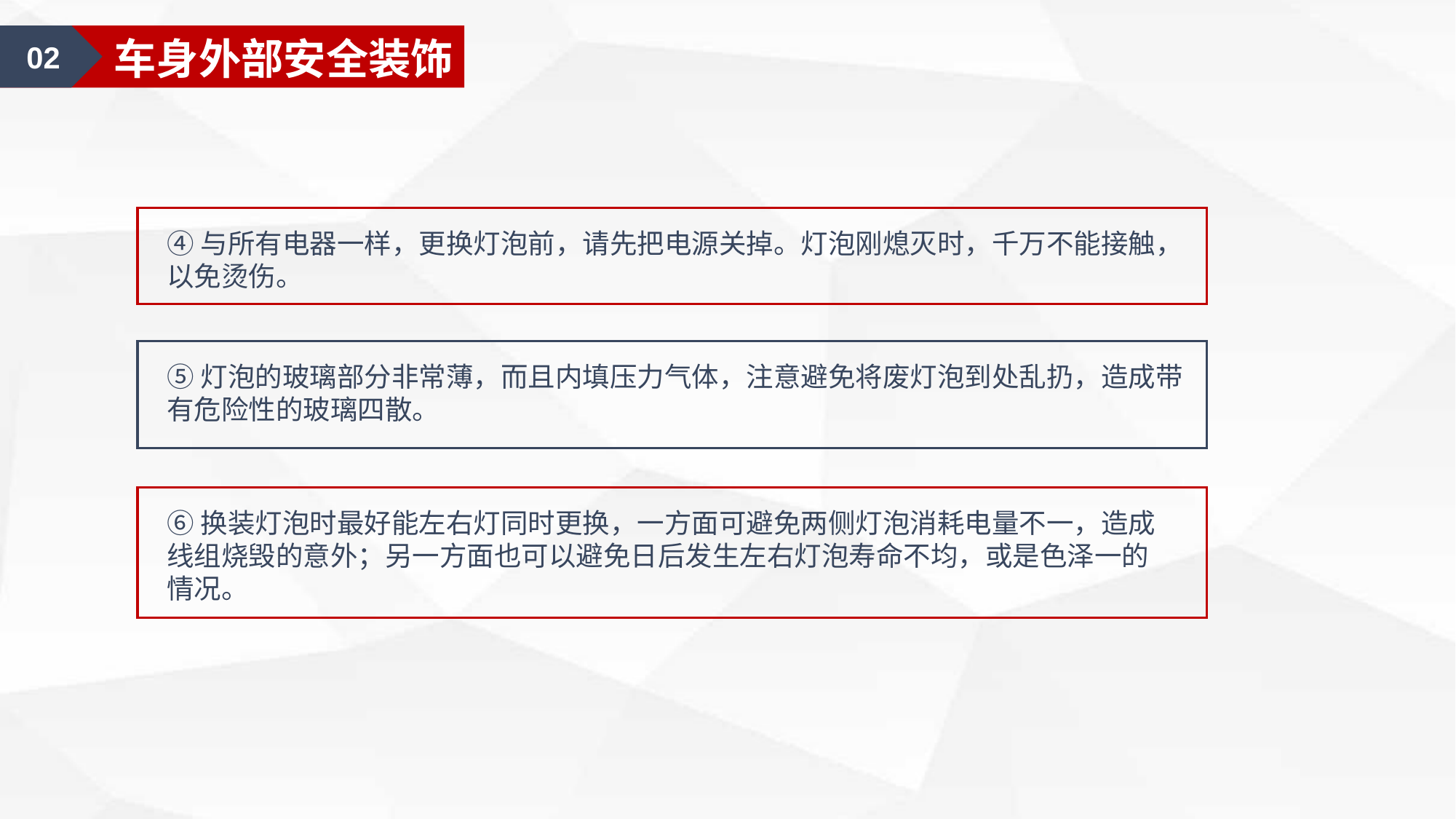

02
车身外部安全装饰

④与所有电器一样，更换灯泡前，请先把电源关掉。灯泡刚熄灭时，千万不能接触，以免烫伤。

⑤灯泡的玻璃部分非常薄，而且内填压力气体，注意避免将废灯泡到处乱扔，造成带有危险性的玻璃四散。

⑥换装灯泡时最好能左右灯同时更换，一方面可避免两侧灯泡消耗电量不一，造成线组烧毁的意外；另一方面也可以避免日后发生左右灯泡寿命不均，或是色泽一的情况。